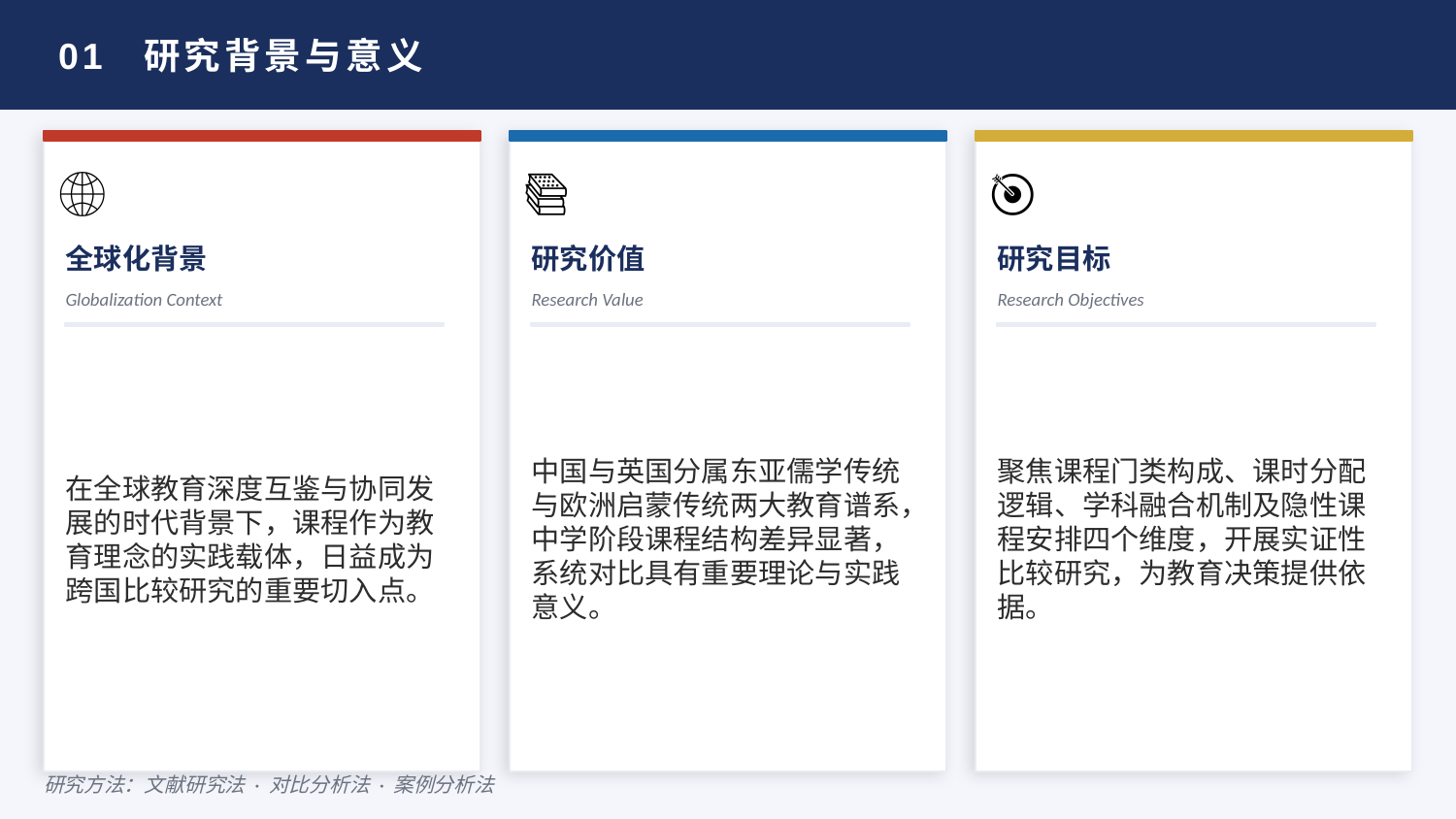

01  研究背景与意义

🌐
📚
🎯
全球化背景
研究价值
研究目标
Globalization Context
Research Value
Research Objectives

在全球教育深度互鉴与协同发展的时代背景下，课程作为教育理念的实践载体，日益成为跨国比较研究的重要切入点。
中国与英国分属东亚儒学传统与欧洲启蒙传统两大教育谱系，中学阶段课程结构差异显著，系统对比具有重要理论与实践意义。
聚焦课程门类构成、课时分配逻辑、学科融合机制及隐性课程安排四个维度，开展实证性比较研究，为教育决策提供依据。
研究方法：文献研究法 · 对比分析法 · 案例分析法